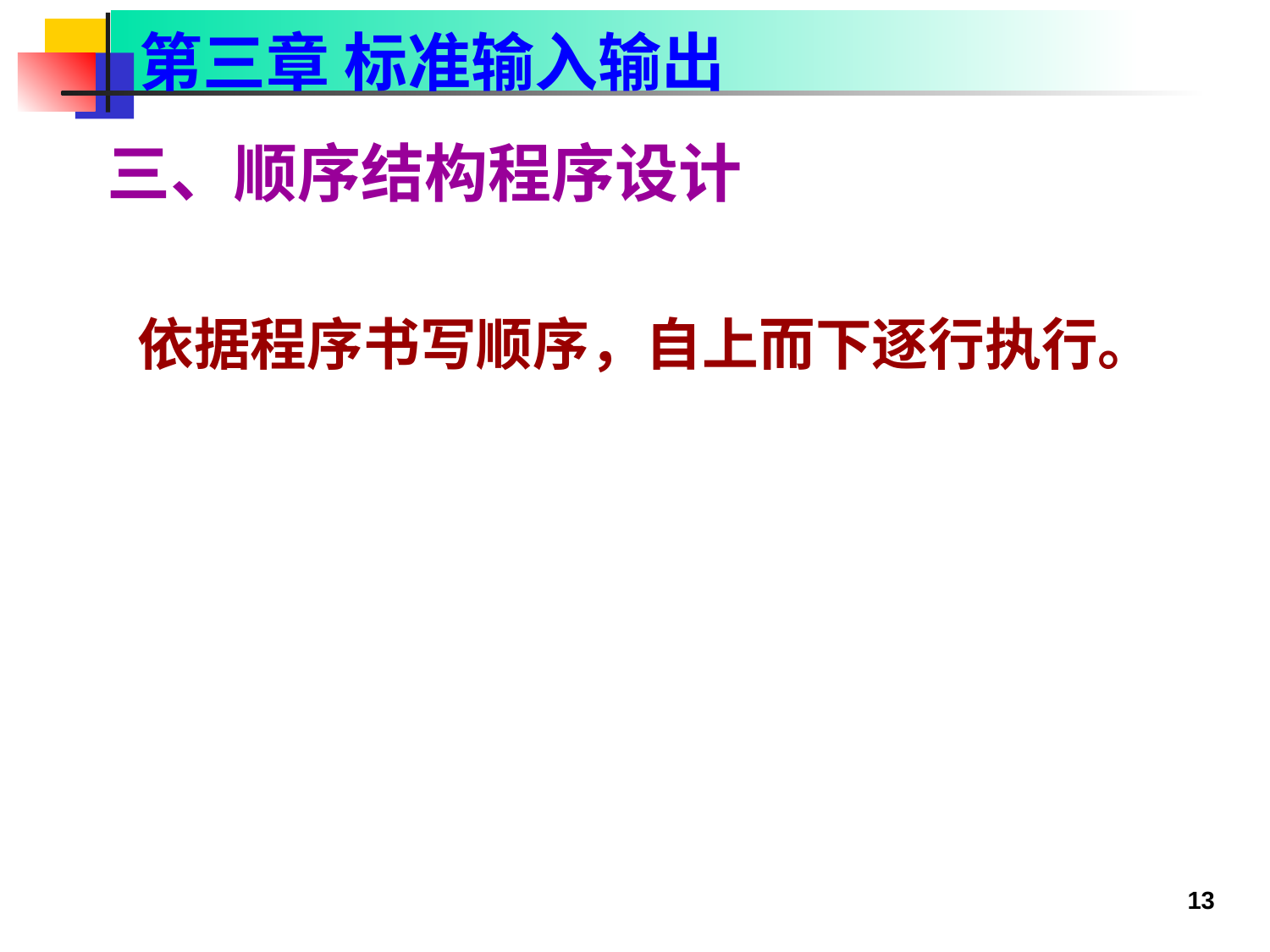

第三章 标准输入输出
三、顺序结构程序设计
依据程序书写顺序，自上而下逐行执行。
13